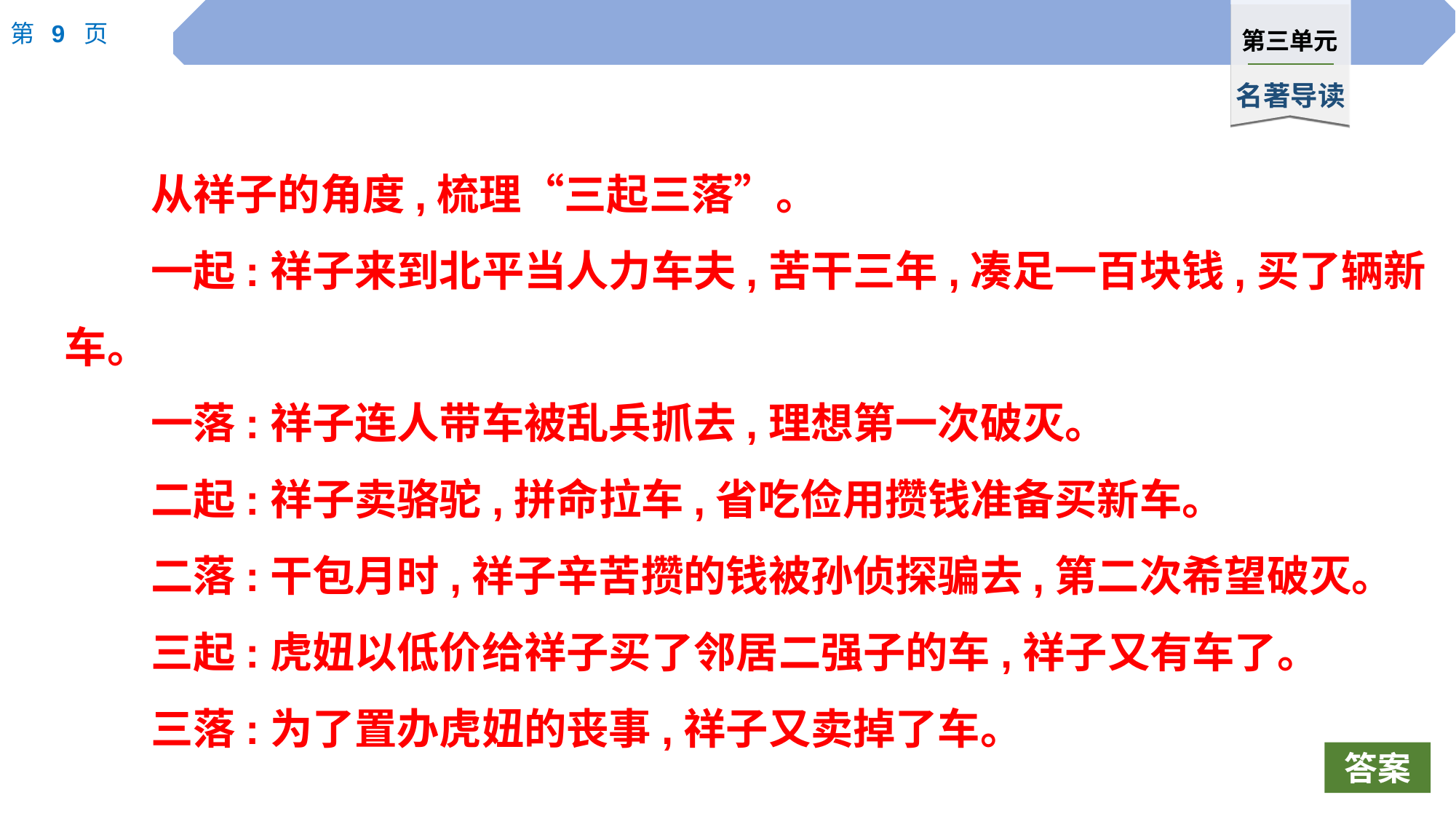

从祥子的角度,梳理“三起三落”。
一起:祥子来到北平当人力车夫,苦干三年,凑足一百块钱,买了辆新车。
一落:祥子连人带车被乱兵抓去,理想第一次破灭。
二起:祥子卖骆驼,拼命拉车,省吃俭用攒钱准备买新车。
二落:干包月时,祥子辛苦攒的钱被孙侦探骗去,第二次希望破灭。
三起:虎妞以低价给祥子买了邻居二强子的车,祥子又有车了。
三落:为了置办虎妞的丧事,祥子又卖掉了车。
答案